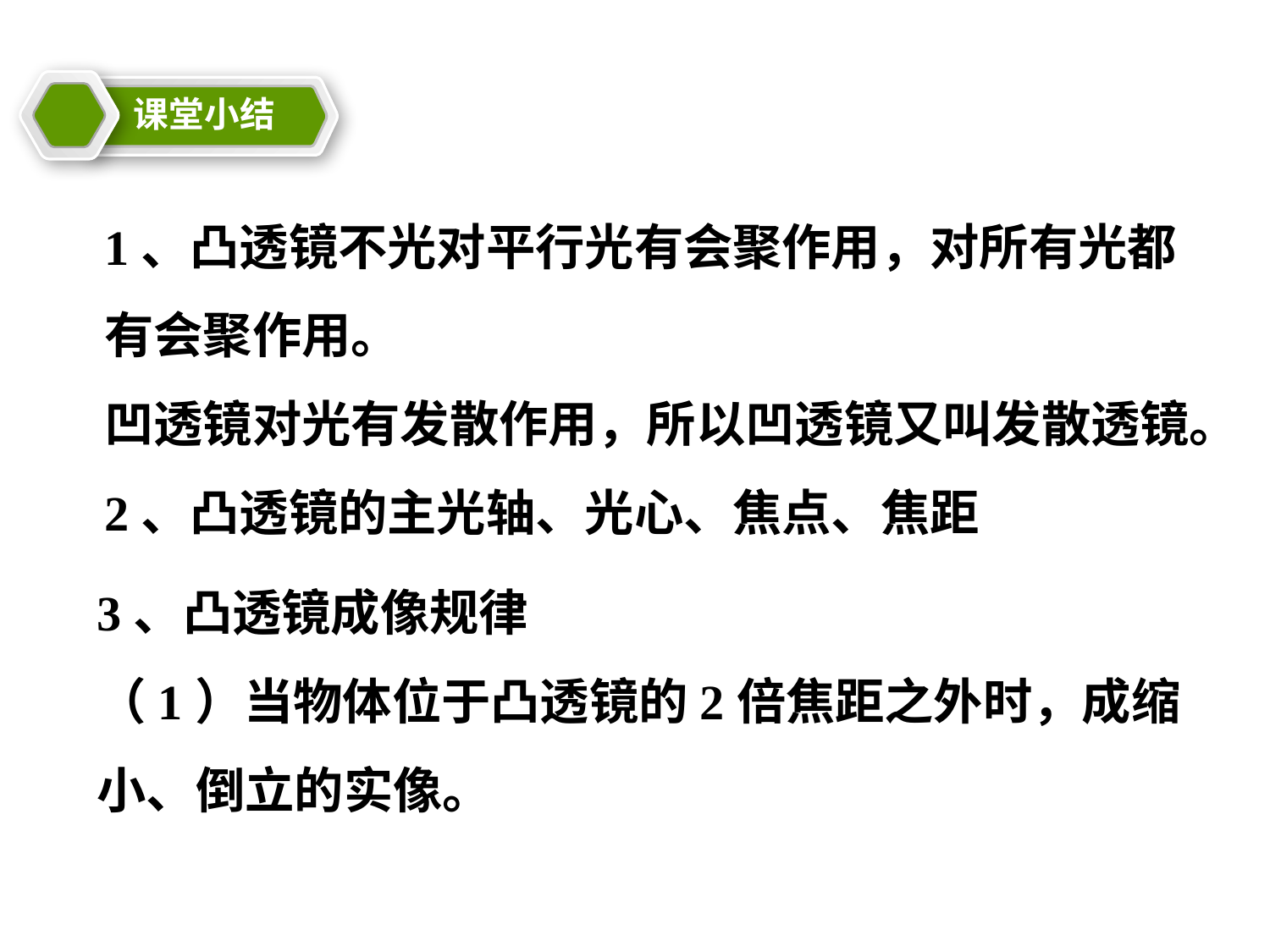

课堂小结
教学目标
1、凸透镜不光对平行光有会聚作用，对所有光都有会聚作用。
凹透镜对光有发散作用，所以凹透镜又叫发散透镜。
2、凸透镜的主光轴、光心、焦点、焦距
3、凸透镜成像规律
（1）当物体位于凸透镜的2倍焦距之外时，成缩小、倒立的实像。